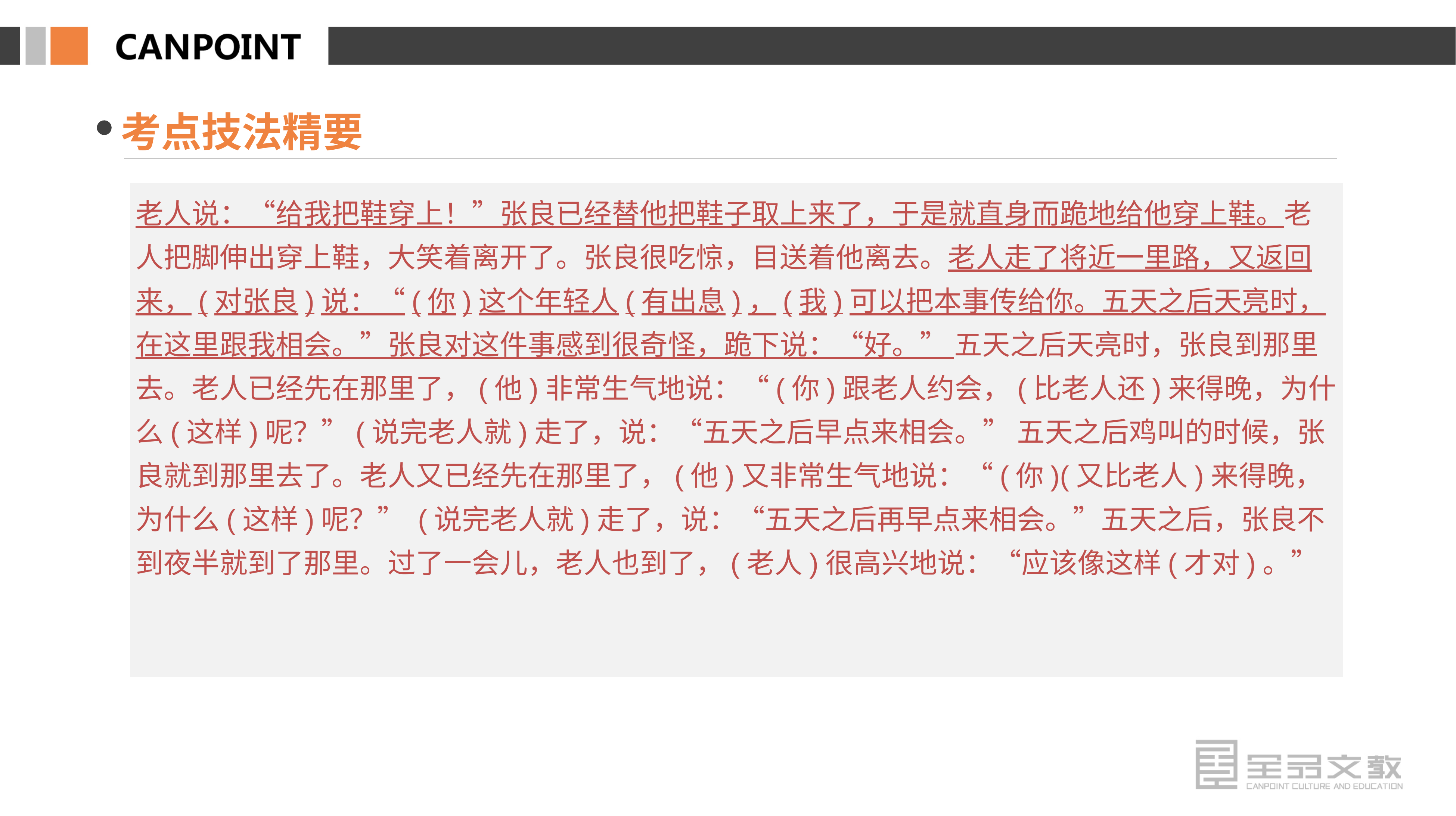

考点技法精要

老人说：“给我把鞋穿上！”张良已经替他把鞋子取上来了，于是就直身而跪地给他穿上鞋。老人把脚伸出穿上鞋，大笑着离开了。张良很吃惊，目送着他离去。老人走了将近一里路，又返回来，(对张良)说：“(你)这个年轻人(有出息)，(我)可以把本事传给你。五天之后天亮时，在这里跟我相会。”张良对这件事感到很奇怪，跪下说：“好。” 五天之后天亮时，张良到那里去。老人已经先在那里了，(他)非常生气地说：“(你)跟老人约会，(比老人还)来得晚，为什么(这样)呢？”(说完老人就)走了，说：“五天之后早点来相会。” 五天之后鸡叫的时候，张良就到那里去了。老人又已经先在那里了，(他)又非常生气地说：“(你)(又比老人)来得晚，为什么(这样)呢？” (说完老人就)走了，说：“五天之后再早点来相会。”五天之后，张良不到夜半就到了那里。过了一会儿，老人也到了，(老人)很高兴地说：“应该像这样(才对)。”